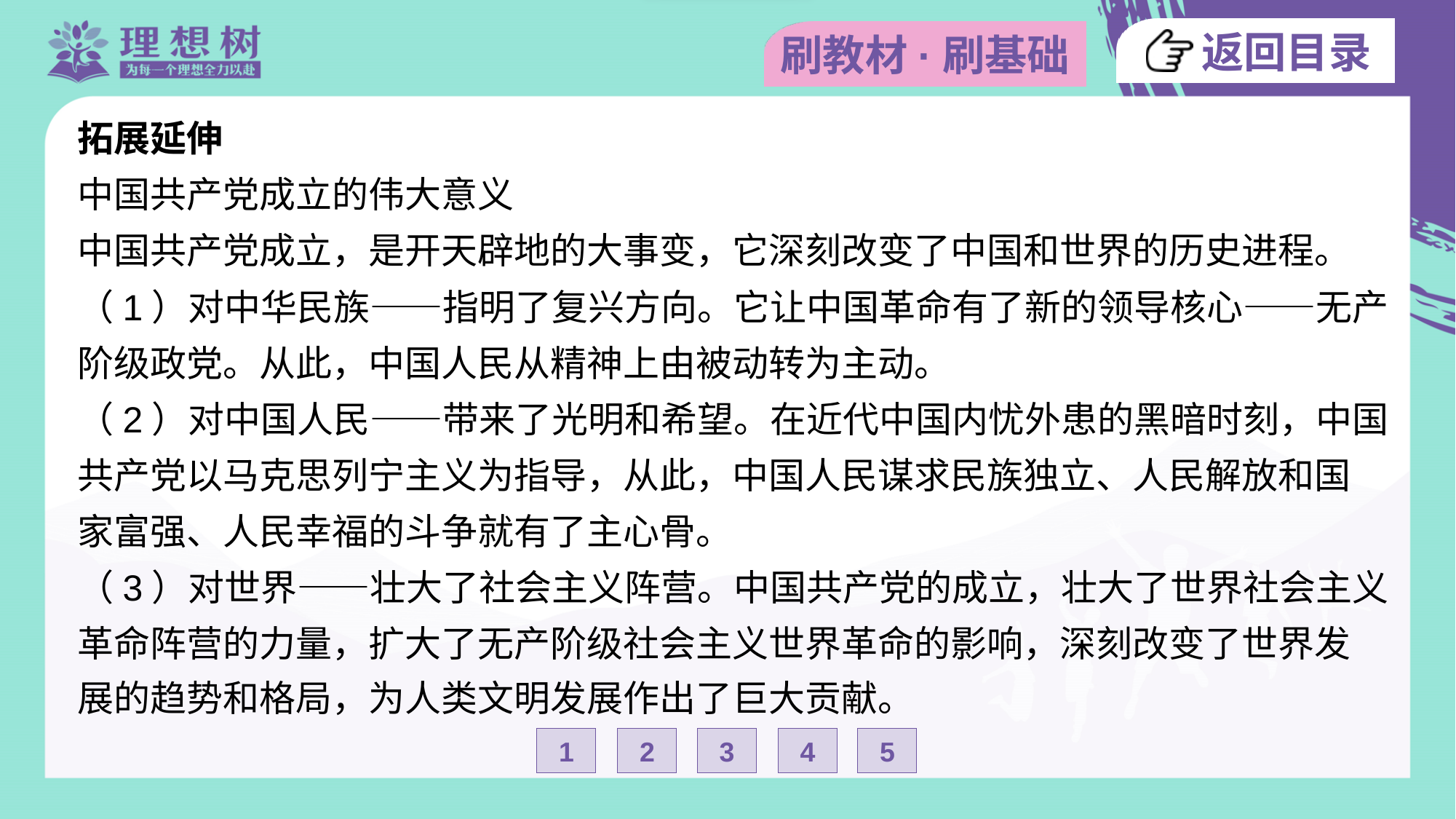

拓展延伸
中国共产党成立的伟大意义
中国共产党成立，是开天辟地的大事变，它深刻改变了中国和世界的历史进程。
（1）对中华民族——指明了复兴方向。它让中国革命有了新的领导核心——无产
阶级政党。从此，中国人民从精神上由被动转为主动。
（2）对中国人民——带来了光明和希望。在近代中国内忧外患的黑暗时刻，中国
共产党以马克思列宁主义为指导，从此，中国人民谋求民族独立、人民解放和国
家富强、人民幸福的斗争就有了主心骨。
（3）对世界——壮大了社会主义阵营。中国共产党的成立，壮大了世界社会主义
革命阵营的力量，扩大了无产阶级社会主义世界革命的影响，深刻改变了世界发
展的趋势和格局，为人类文明发展作出了巨大贡献。